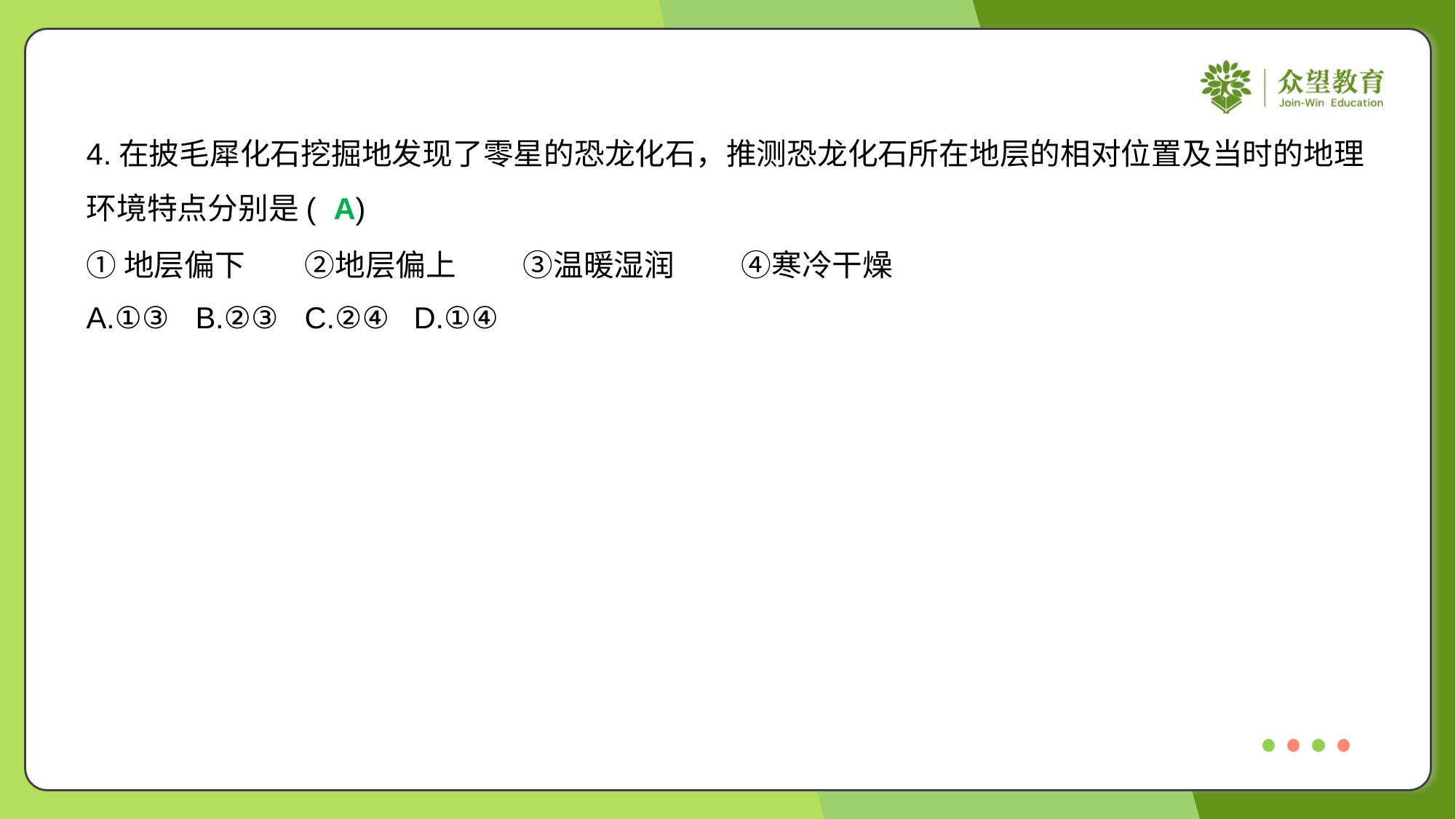

4.在披毛犀化石挖掘地发现了零星的恐龙化石，推测恐龙化石所在地层的相对位置及当时的地理
环境特点分别是(     )
A
①地层偏下	②地层偏上	③温暖湿润	④寒冷干燥
A.①③	B.②③	C.②④	D.①④